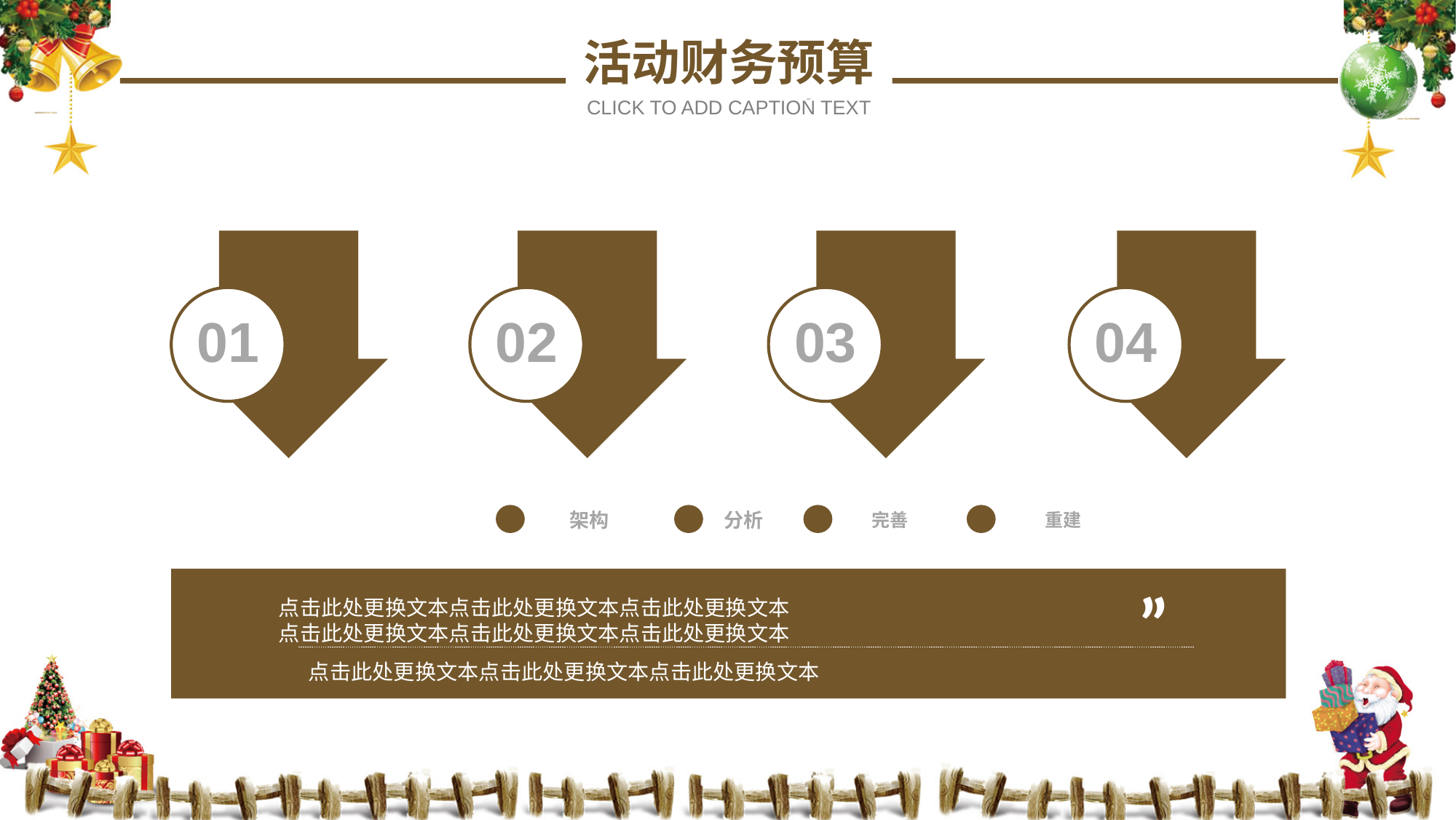

活动财务预算

CLICK TO ADD CAPTION TEXT

01

02

03

04

分析

完善

架构

重建

”
点击此处更换文本点击此处更换文本点击此处更换文本
点击此处更换文本点击此处更换文本点击此处更换文本

点击此处更换文本点击此处更换文本点击此处更换文本